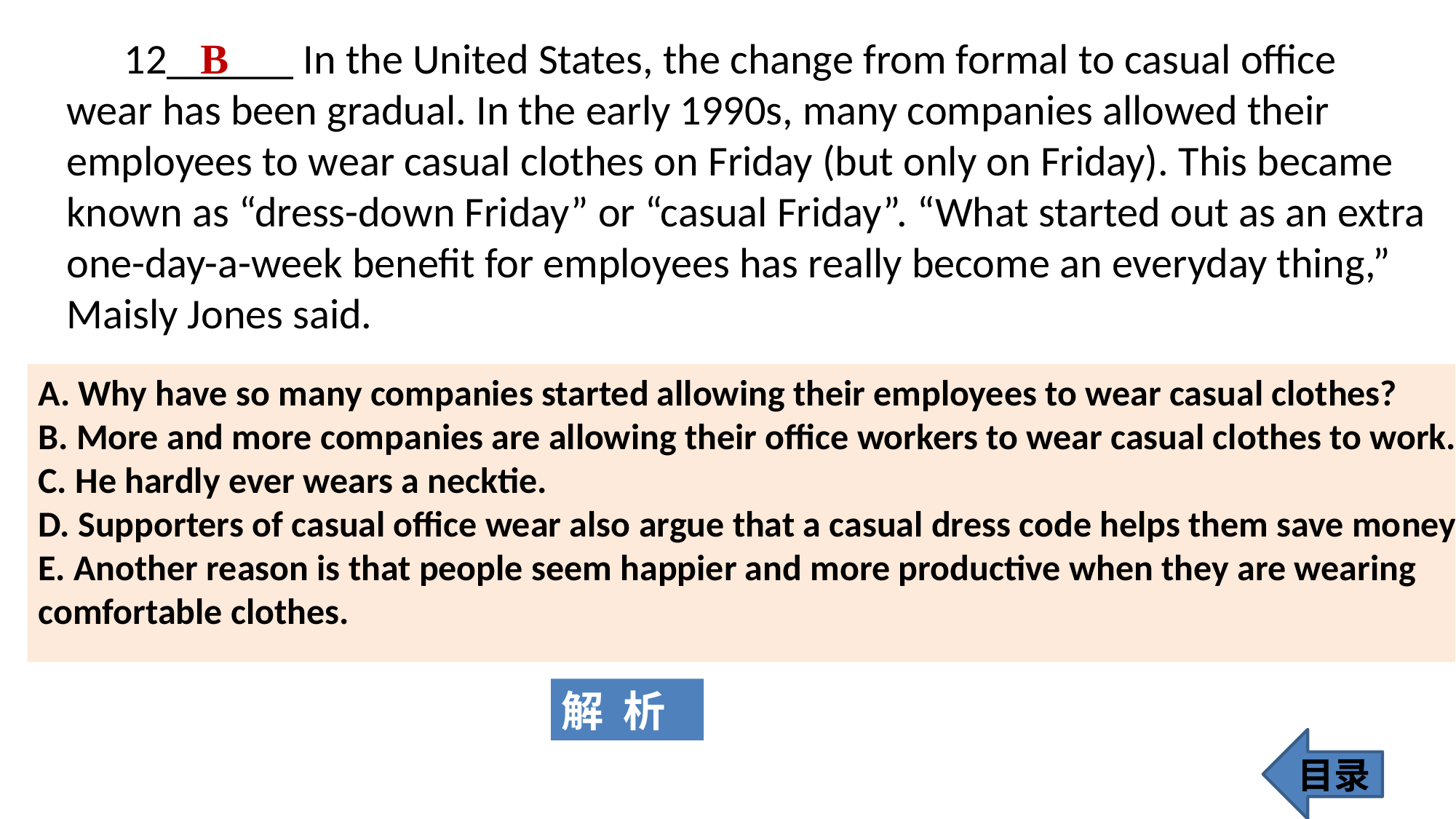

12______ In the United States, the change from formal to casual office wear has been gradual. In the early 1990s, many companies allowed their employees to wear casual clothes on Friday (but only on Friday). This became known as “dress-down Friday” or “casual Friday”. “What started out as an extra one-day-a-week benefit for employees has really become an everyday thing,” Maisly Jones said.
B
A. Why have so many companies started allowing their employees to wear casual clothes?
B. More and more companies are allowing their office workers to wear casual clothes to work.
C. He hardly ever wears a necktie.
D. Supporters of casual office wear also argue that a casual dress code helps them save money.
E. Another reason is that people seem happier and more productive when they are wearing comfortable clothes.
解  析
目录
206